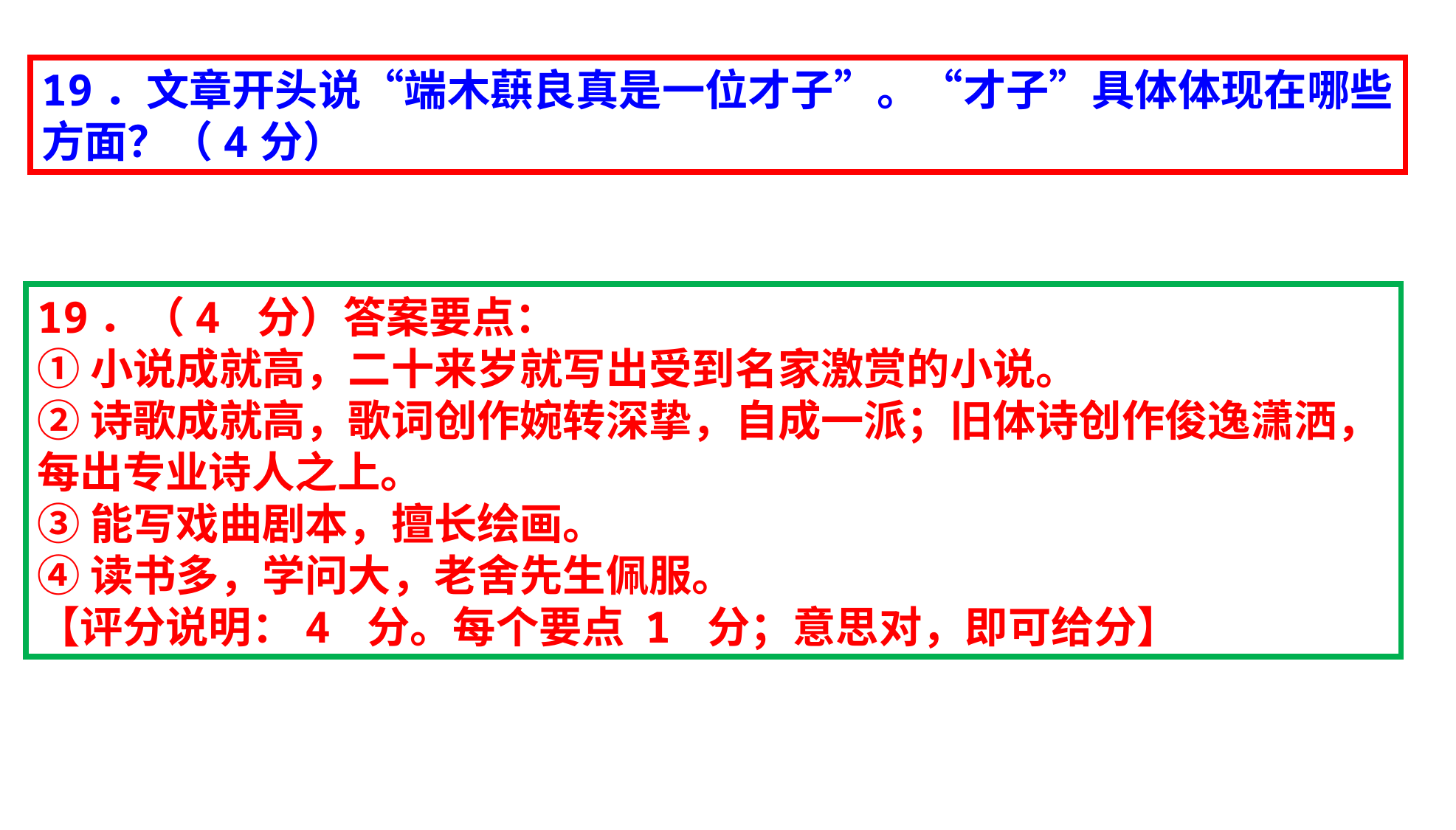

19．文章开头说“端木蕻良真是一位才子”。“才子”具体体现在哪些方面？（4分）
19．（4 分）答案要点：
①小说成就高，二十来岁就写出受到名家激赏的小说。
②诗歌成就高，歌词创作婉转深挚，自成一派；旧体诗创作俊逸潇洒，每出专业诗人之上。
③能写戏曲剧本，擅长绘画。
④读书多，学问大，老舍先生佩服。
【评分说明：4 分。每个要点 1 分；意思对，即可给分】